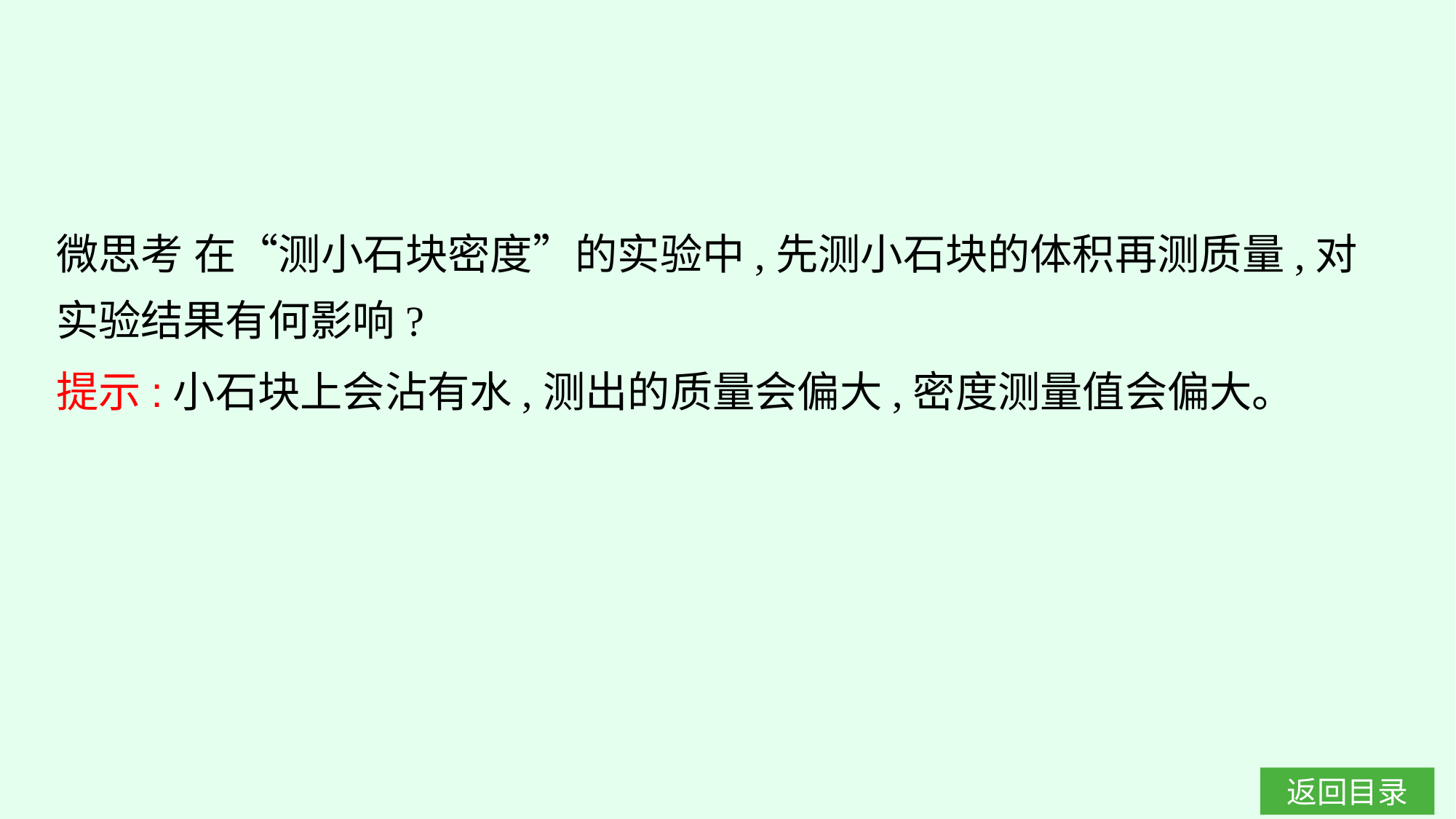

微思考 在“测小石块密度”的实验中,先测小石块的体积再测质量,对实验结果有何影响?
提示:小石块上会沾有水,测出的质量会偏大,密度测量值会偏大。